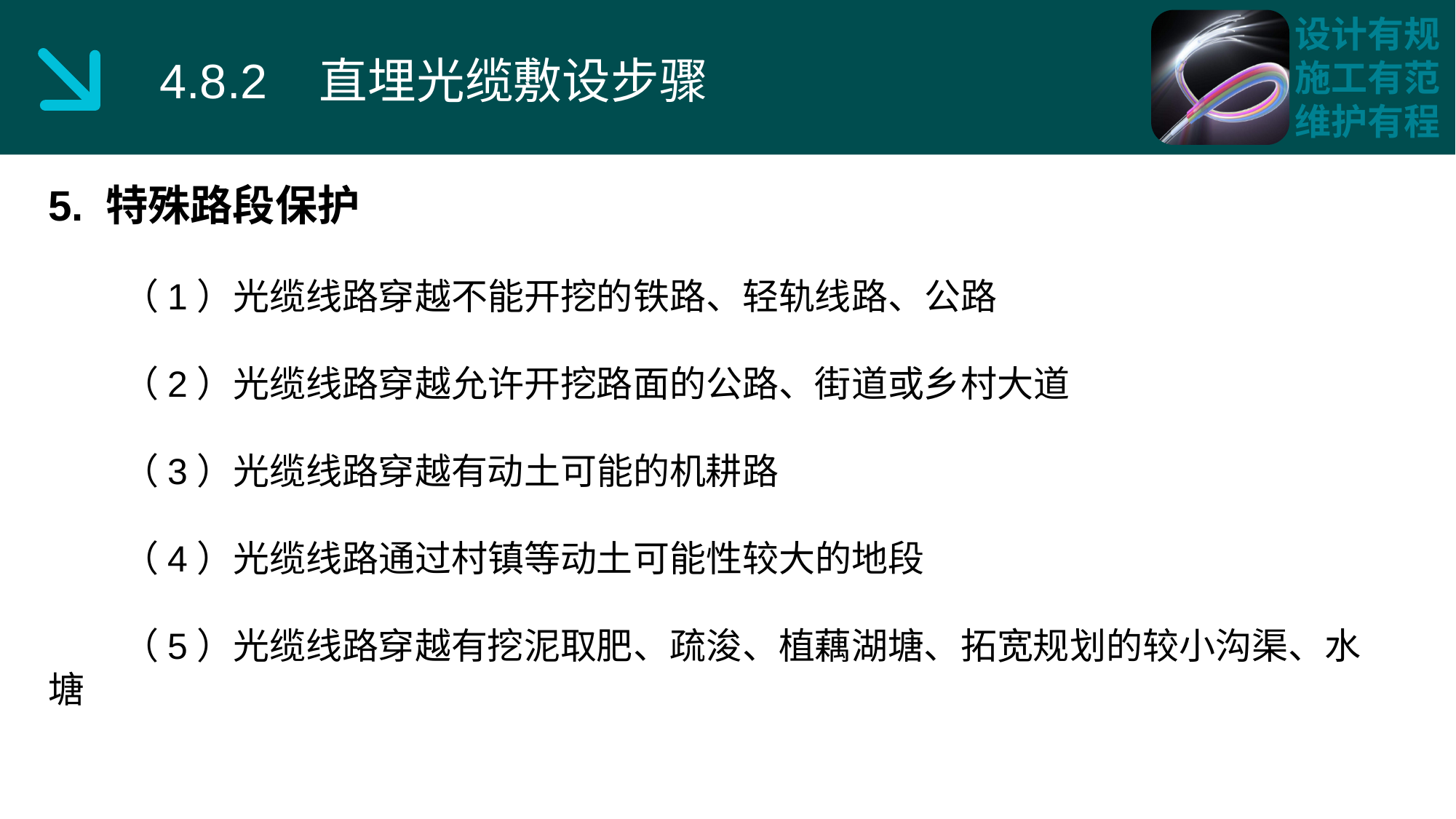

4.8.2   直埋光缆敷设步骤

5. 特殊路段保护

        （1）光缆线路穿越不能开挖的铁路、轻轨线路、公路

        （2）光缆线路穿越允许开挖路面的公路、街道或乡村大道

        （3）光缆线路穿越有动土可能的机耕路

        （4）光缆线路通过村镇等动土可能性较大的地段

        （5）光缆线路穿越有挖泥取肥、疏浚、植藕湖塘、拓宽规划的较小沟渠、水塘